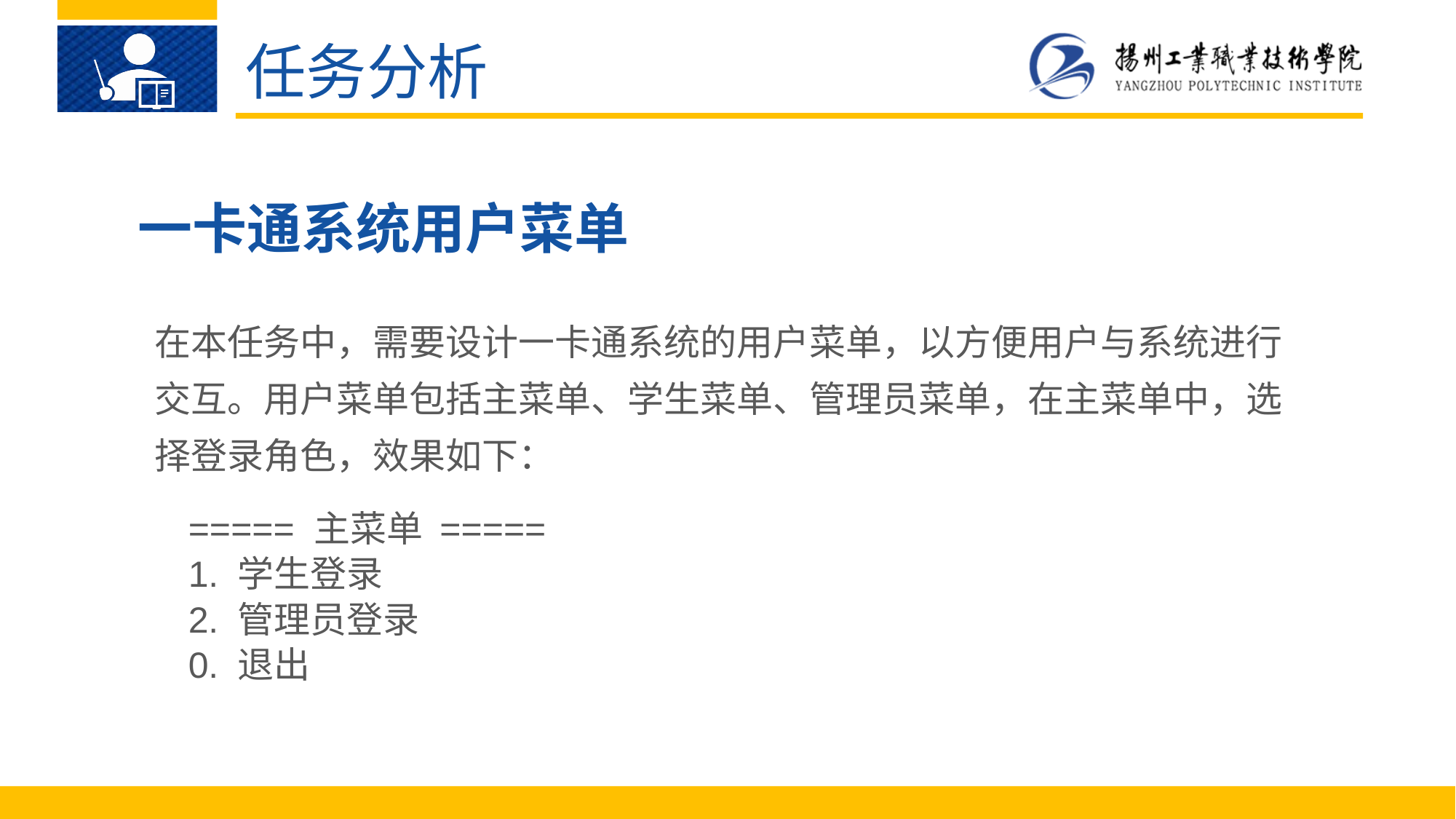

任务分析
一卡通系统用户菜单
在本任务中，需要设计一卡通系统的用户菜单，以方便用户与系统进行交互。用户菜单包括主菜单、学生菜单、管理员菜单，在主菜单中，选择登录角色，效果如下：
===== 主菜单 =====
1. 学生登录
2. 管理员登录
0. 退出